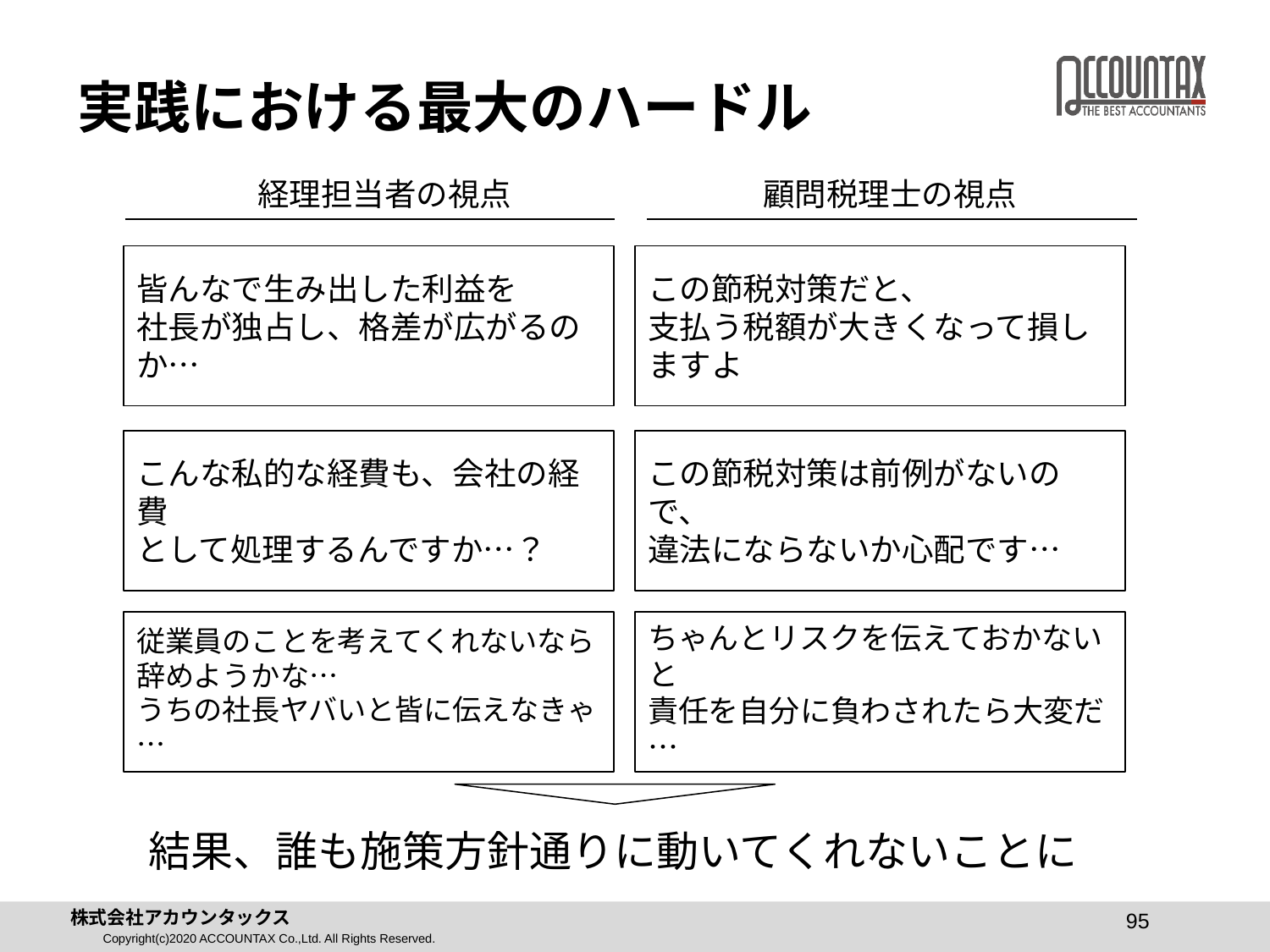

# 実践における最大のハードル
経理担当者の視点
顧問税理士の視点
皆んなで生み出した利益を
社長が独占し、格差が広がるのか…
この節税対策だと、
支払う税額が大きくなって損しますよ
こんな私的な経費も、会社の経費
として処理するんですか…？
この節税対策は前例がないので、
違法にならないか心配です…
従業員のことを考えてくれないなら
辞めようかな…
うちの社長ヤバいと皆に伝えなきゃ…
ちゃんとリスクを伝えておかないと
責任を自分に負わされたら大変だ…

結果、誰も施策方針通りに動いてくれないことに
95